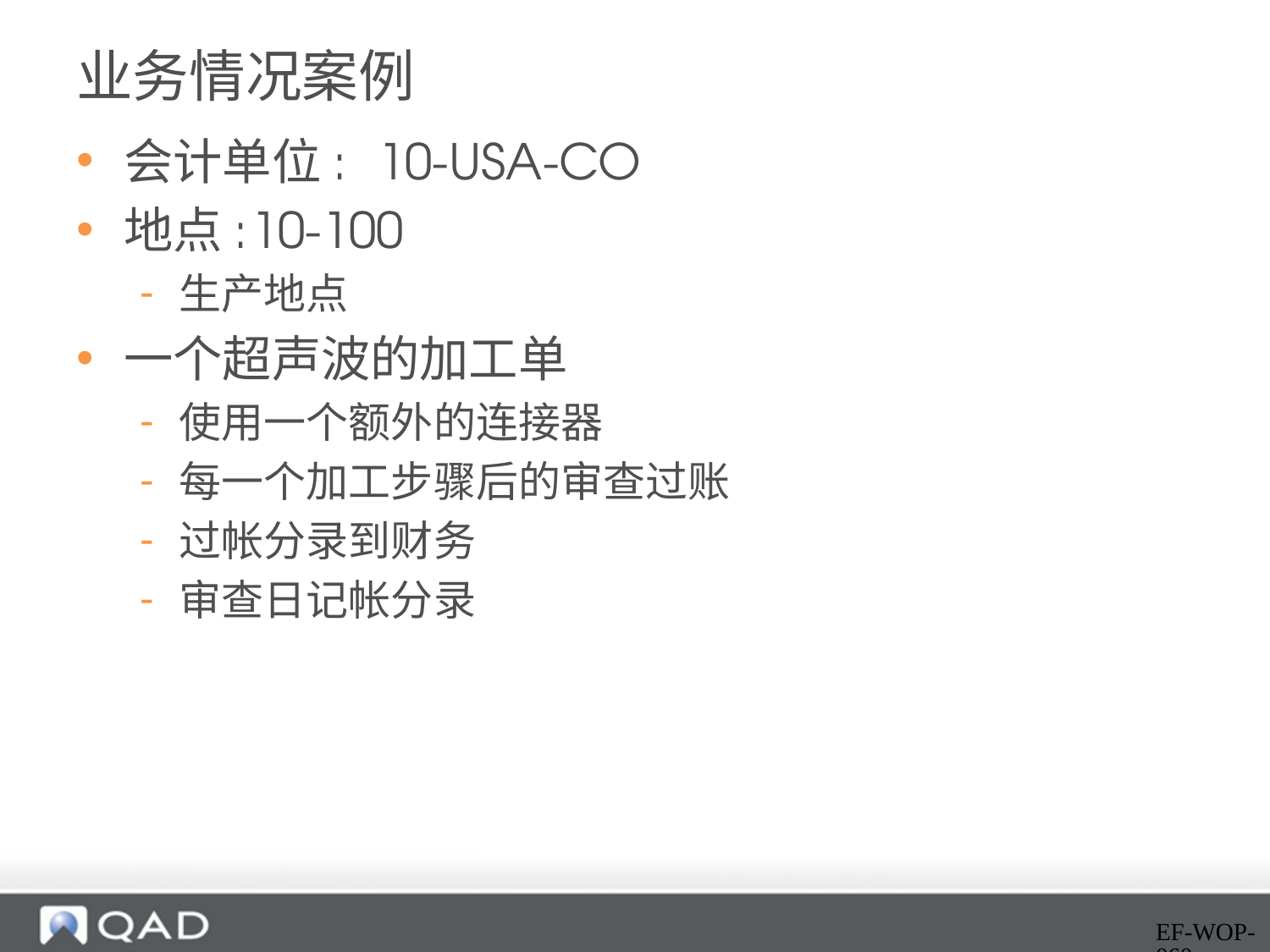

# 业务情况案例
会计单位:	10-USA-CO
地点:	10-100
生产地点
一个超声波的加工单
使用一个额外的连接器
每一个加工步骤后的审查过账
过帐分录到财务
审查日记帐分录

EF-WOP-060